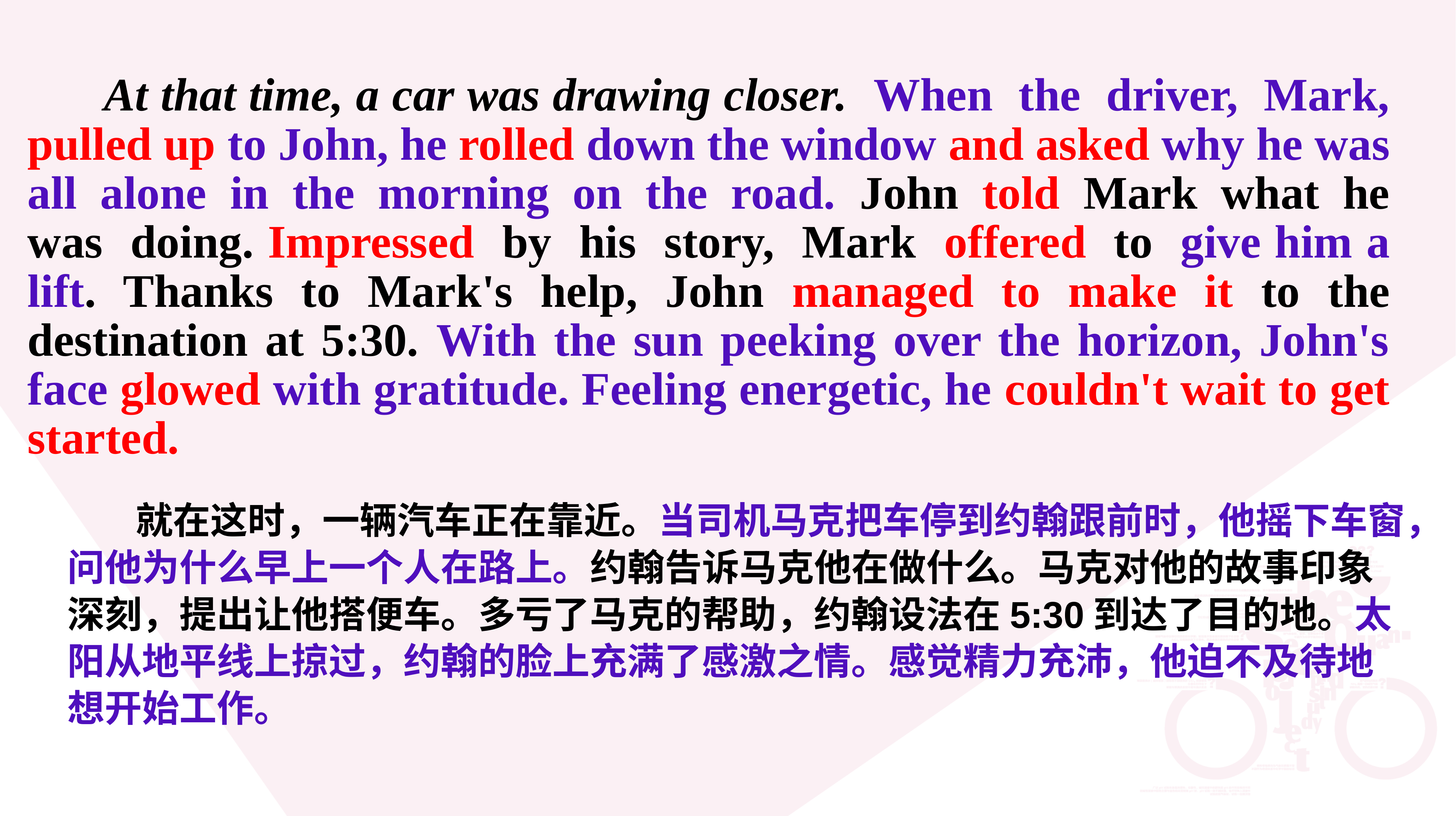

At that time, a car was drawing closer.  When  the  driver,  Mark, pulled up to John, he rolled down the window and asked why he was all  alone  in  the  morning  on  the  road.  John  told  Mark  what  he was  doing. Impressed  by  his  story,  Mark  offered  to  give him a lift. Thanks to Mark's help, John managed to make it to the destination at 5:30. With the sun peeking over the horizon, John's face glowed with gratitude. Feeling energetic, he couldn't wait to get started.
       就在这时，一辆汽车正在靠近。当司机马克把车停到约翰跟前时，他摇下车窗，问他为什么早上一个人在路上。约翰告诉马克他在做什么。马克对他的故事印象深刻，提出让他搭便车。多亏了马克的帮助，约翰设法在5:30到达了目的地。太阳从地平线上掠过，约翰的脸上充满了感激之情。感觉精力充沛，他迫不及待地想开始工作。